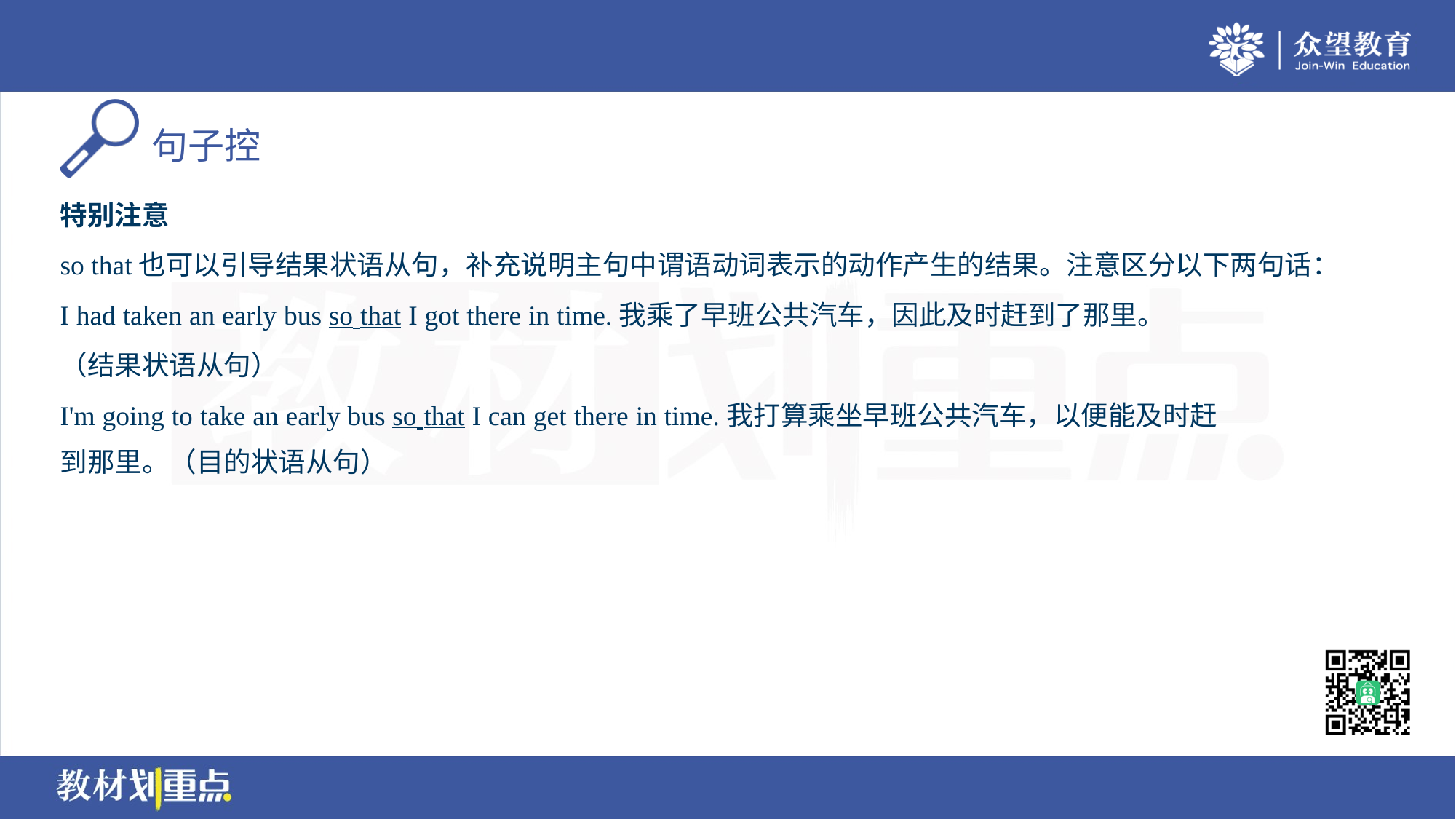

特别注意
so that也可以引导结果状语从句，补充说明主句中谓语动词表示的动作产生的结果。注意区分以下两句话：
I had taken an early bus so that I got there in time.我乘了早班公共汽车，因此及时赶到了那里。
（结果状语从句）
I'm going to take an early bus so that I can get there in time.我打算乘坐早班公共汽车，以便能及时赶
到那里。（目的状语从句）